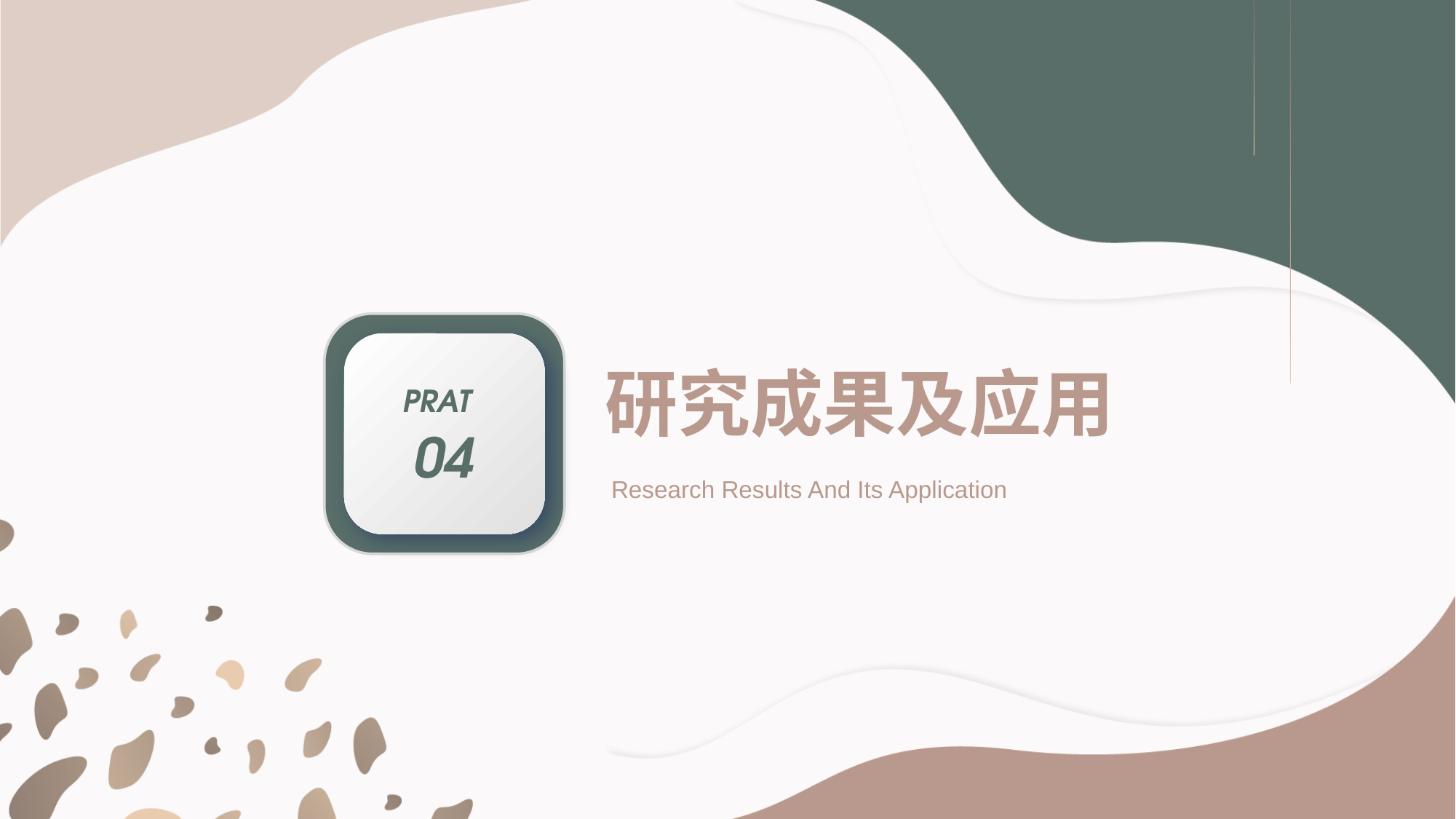

PRAT
04
研究成果及应用
Research Results And Its Application